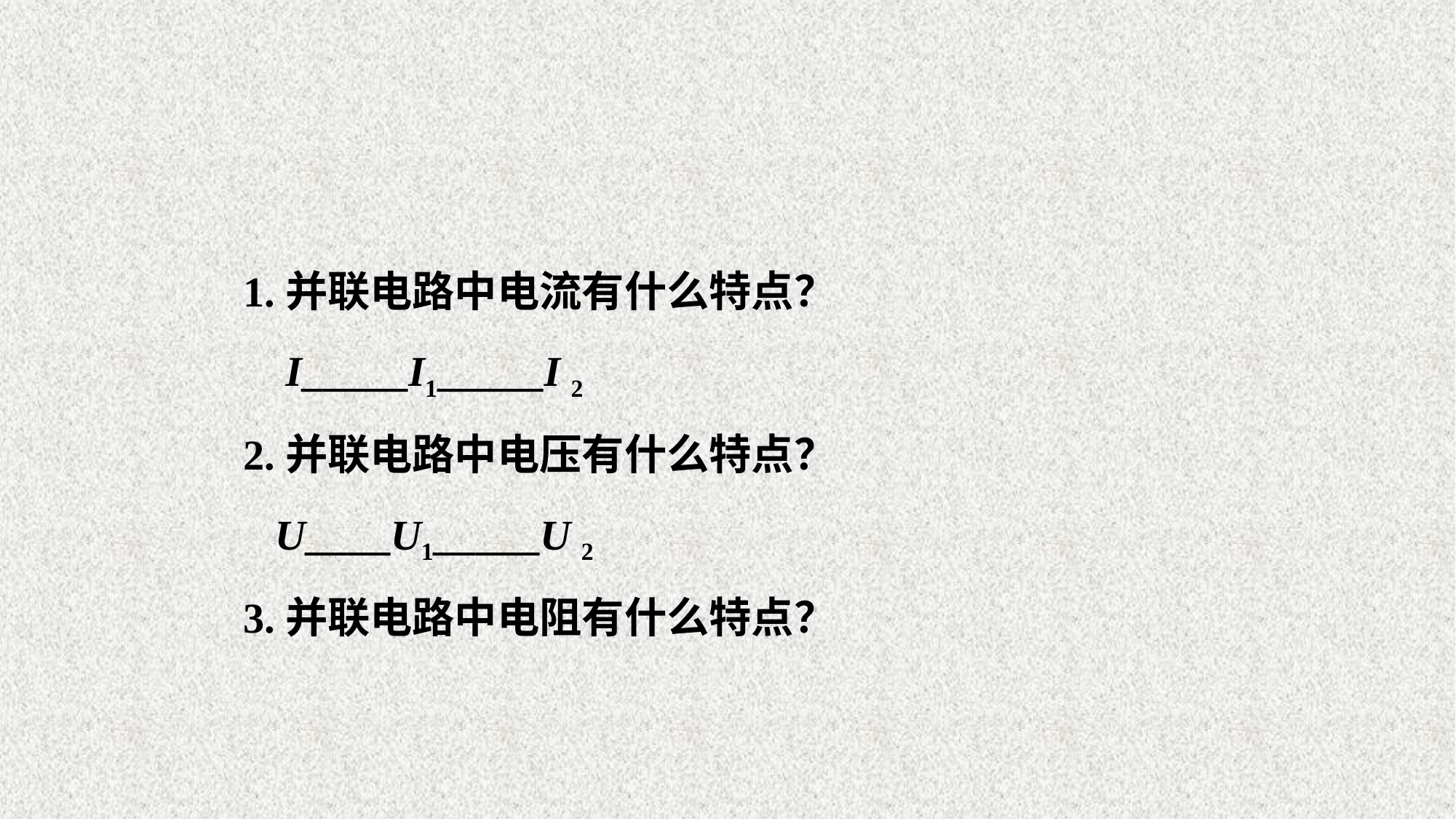

1.并联电路中电流有什么特点？
    I_____I1_____I 2
2.并联电路中电压有什么特点？
   U____U1_____U 2
3.并联电路中电阻有什么特点？